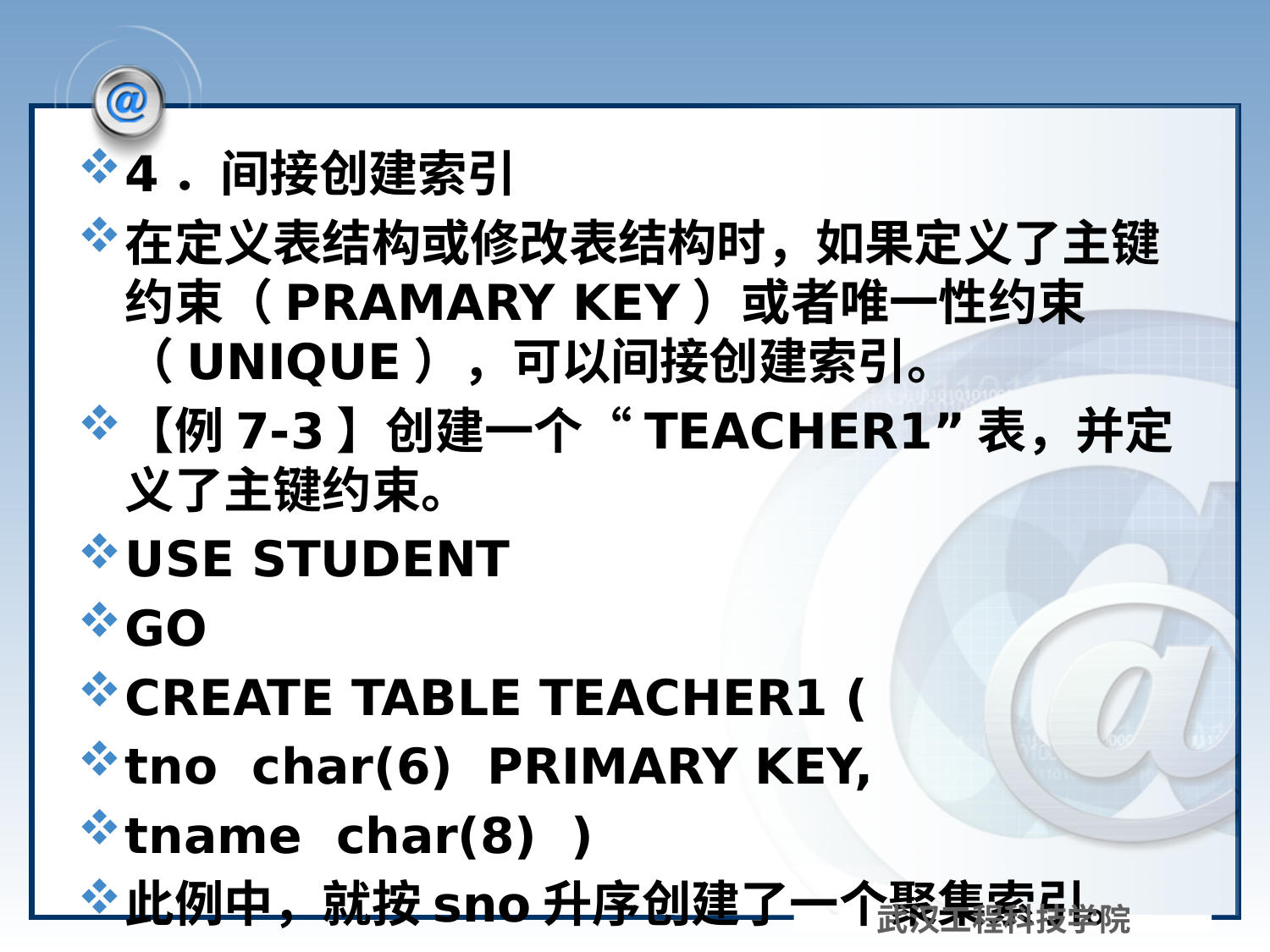

#
4．间接创建索引
在定义表结构或修改表结构时，如果定义了主键约束（PRAMARY KEY）或者唯一性约束（UNIQUE），可以间接创建索引。
【例7-3】创建一个“TEACHER1”表，并定义了主键约束。
USE STUDENT
GO
CREATE TABLE TEACHER1 (
tno  char(6)  PRIMARY KEY,
tname  char(8)  )
此例中，就按sno升序创建了一个聚集索引。

武汉工程科技学院